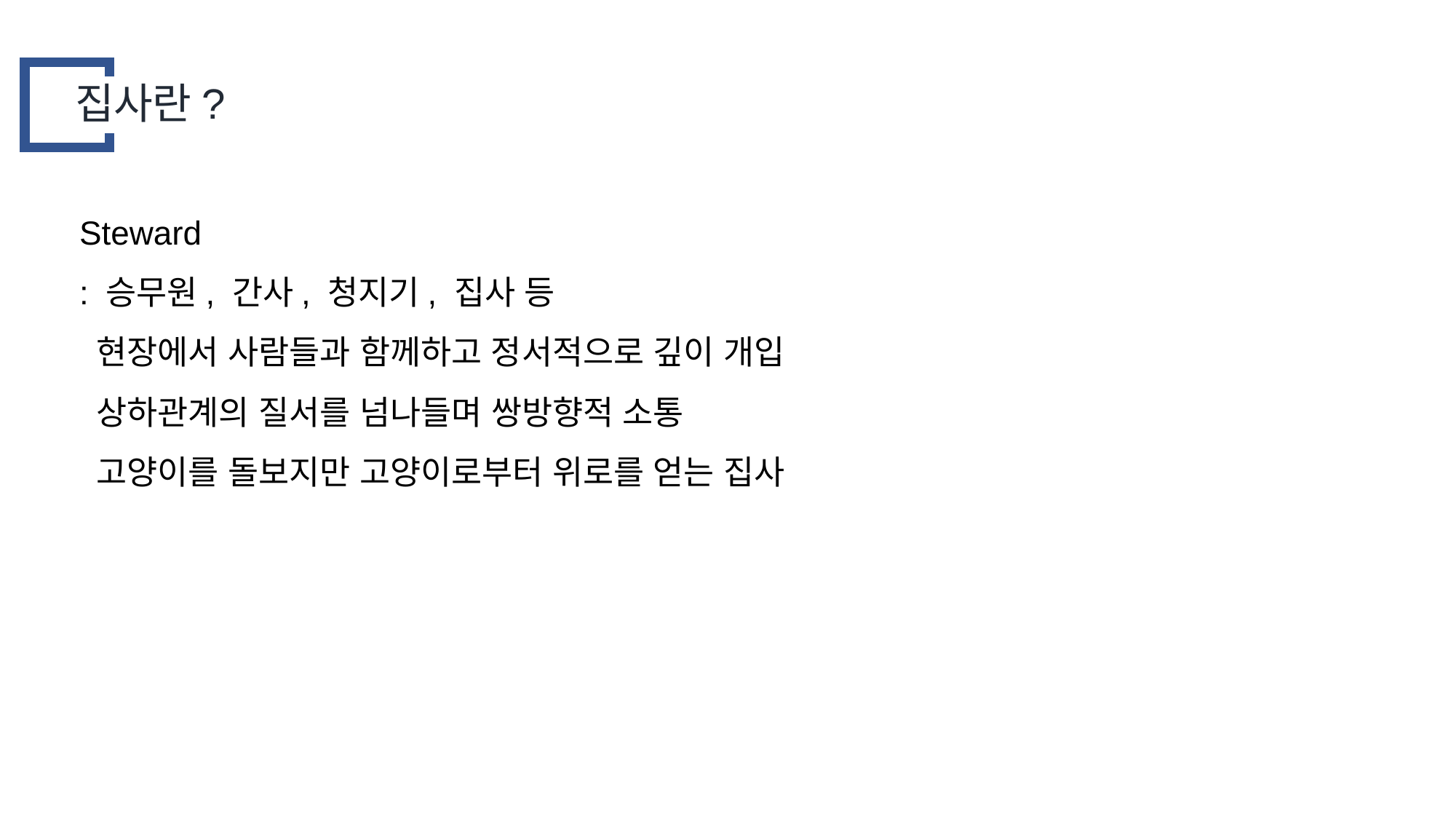

집사란?
Steward
: 승무원, 간사, 청지기, 집사 등
 현장에서 사람들과 함께하고 정서적으로 깊이 개입
 상하관계의 질서를 넘나들며 쌍방향적 소통
 고양이를 돌보지만 고양이로부터 위로를 얻는 집사